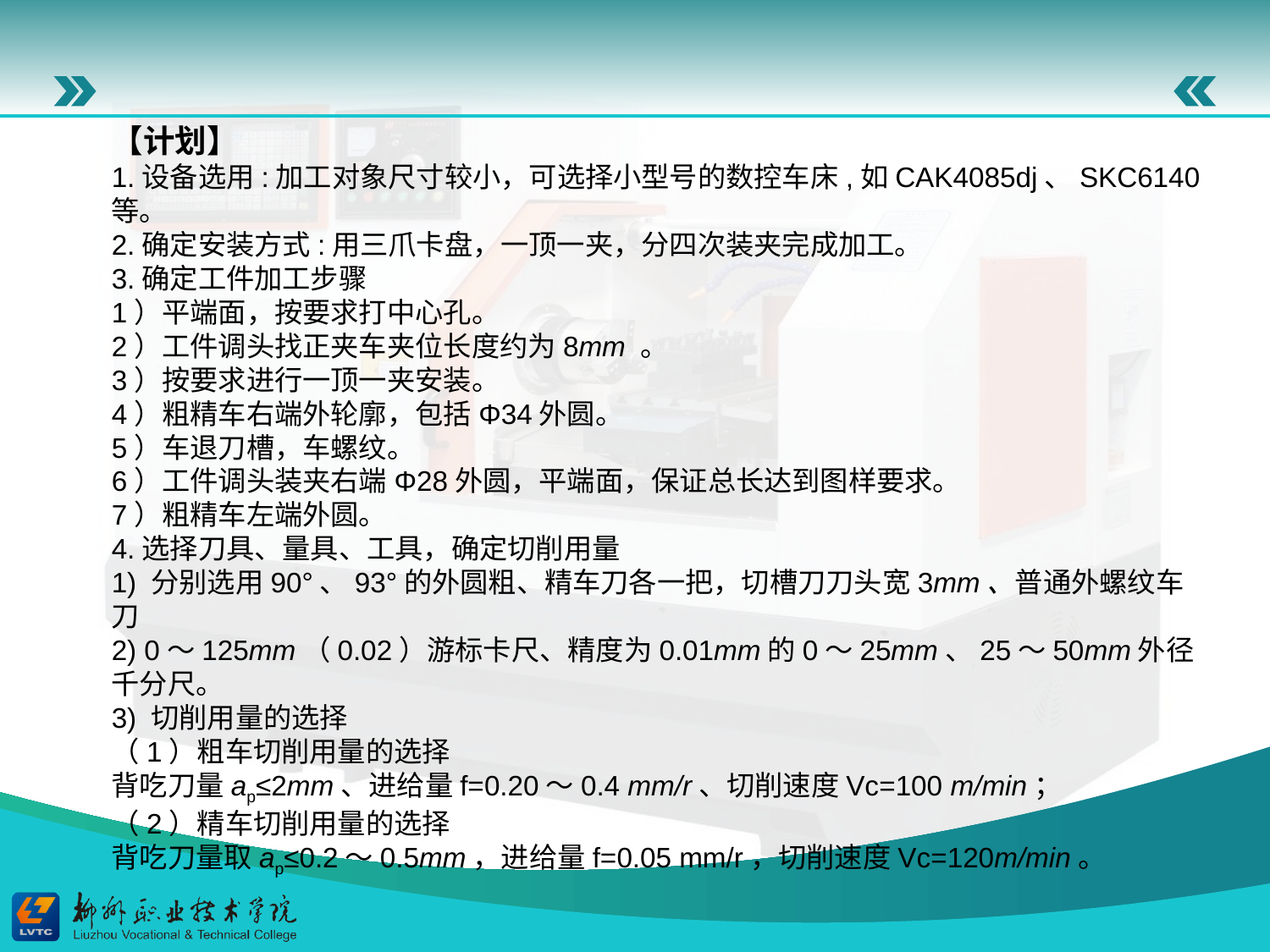

【计划】
1.设备选用:加工对象尺寸较小，可选择小型号的数控车床,如CAK4085dj、SKC6140等。
2.确定安装方式:用三爪卡盘，一顶一夹，分四次装夹完成加工。
3.确定工件加工步骤
1）平端面，按要求打中心孔。
2）工件调头找正夹车夹位长度约为8mm 。
3）按要求进行一顶一夹安装。
4）粗精车右端外轮廓，包括Φ34外圆。
5）车退刀槽，车螺纹。
6）工件调头装夹右端Φ28外圆，平端面，保证总长达到图样要求。
7）粗精车左端外圆。
4.选择刀具、量具、工具，确定切削用量
1) 分别选用90°、93°的外圆粗、精车刀各一把，切槽刀刀头宽3mm、普通外螺纹车刀
2) 0～125mm（0.02）游标卡尺、精度为0.01mm的0～25mm、25～50mm外径千分尺。
3) 切削用量的选择
（1）粗车切削用量的选择
背吃刀量ap≤2mm、进给量f=0.20～0.4 mm/r、切削速度Vc=100 m/min；
（2）精车切削用量的选择
背吃刀量取ap≤0.2～0.5mm，进给量f=0.05 mm/r，切削速度Vc=120m/min。